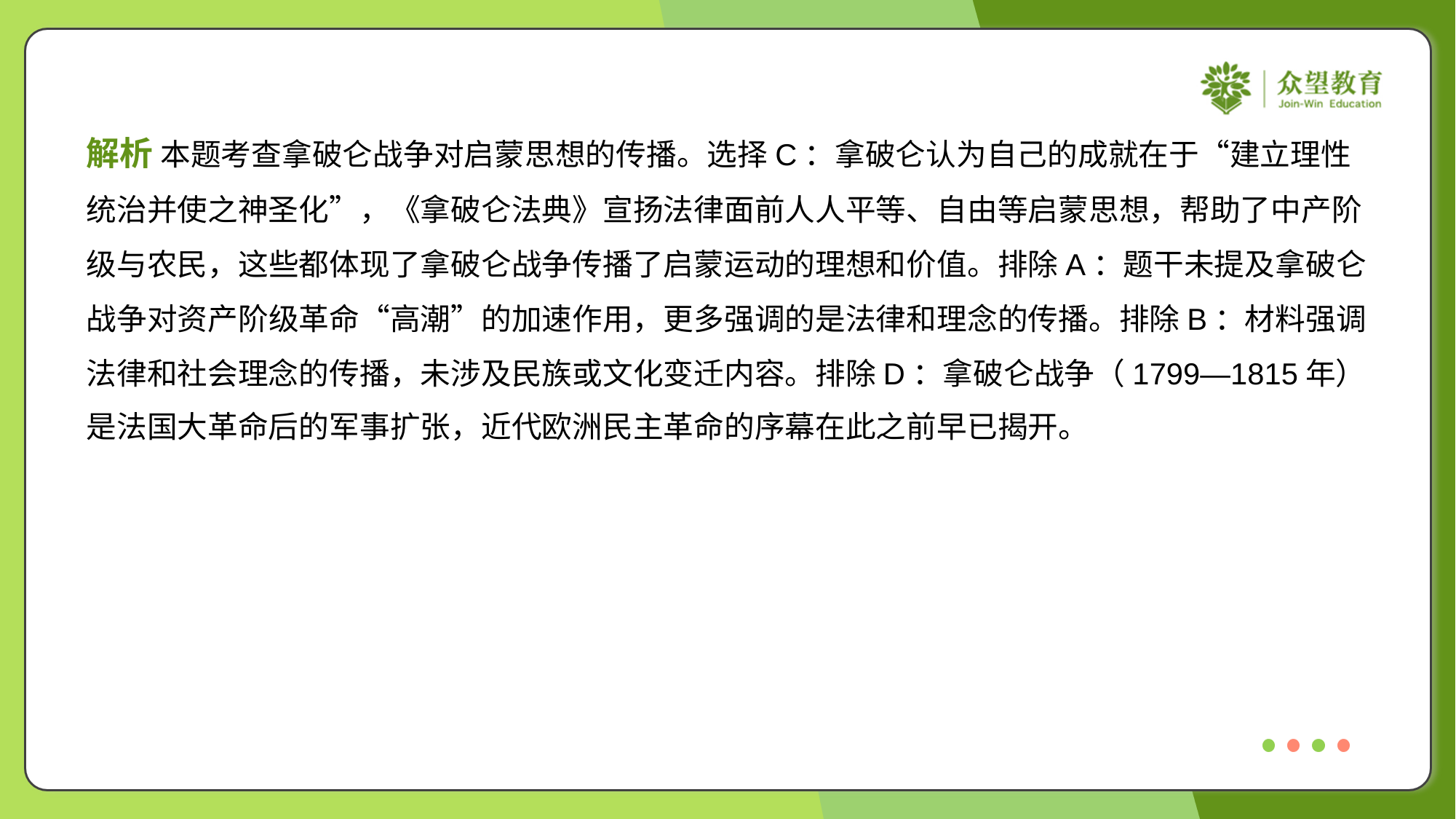

解析 本题考查拿破仑战争对启蒙思想的传播。选择C：拿破仑认为自己的成就在于“建立理性
统治并使之神圣化”，《拿破仑法典》宣扬法律面前人人平等、自由等启蒙思想，帮助了中产阶
级与农民，这些都体现了拿破仑战争传播了启蒙运动的理想和价值。排除A：题干未提及拿破仑
战争对资产阶级革命“高潮”的加速作用，更多强调的是法律和理念的传播。排除B：材料强调
法律和社会理念的传播，未涉及民族或文化变迁内容。排除D：拿破仑战争（1799—1815年）
是法国大革命后的军事扩张，近代欧洲民主革命的序幕在此之前早已揭开。